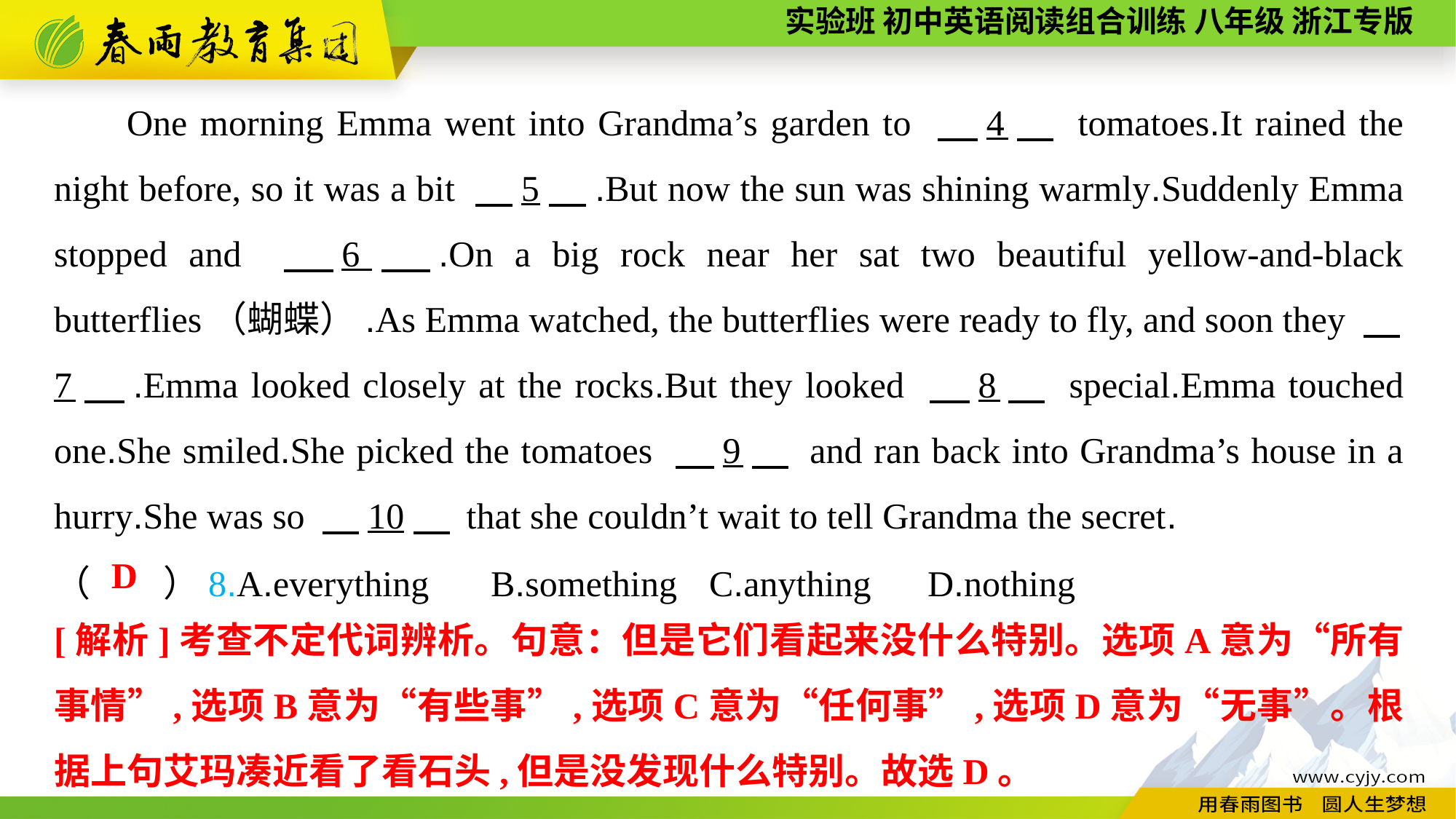

One morning Emma went into Grandma’s garden to 　4　 tomatoes.It rained the night before, so it was a bit 　5　.But now the sun was shining warmly.Suddenly Emma stopped and 　6　.On a big rock near her sat two beautiful yellow-and-black butterflies（蝴蝶）.As Emma watched, the butterflies were ready to fly, and soon they 　7　.Emma looked closely at the rocks.But they looked 　8　 special.Emma touched one.She smiled.She picked the tomatoes 　9　 and ran back into Grandma’s house in a hurry.She was so 　10　 that she couldn’t wait to tell Grandma the secret.
（　　）8.A.everything	B.something	C.anything	D.nothing
D
[解析]考查不定代词辨析。句意：但是它们看起来没什么特别。选项A意为“所有事情”,选项B意为“有些事”,选项C意为“任何事”,选项D意为“无事”。根据上句艾玛凑近看了看石头,但是没发现什么特别。故选D。